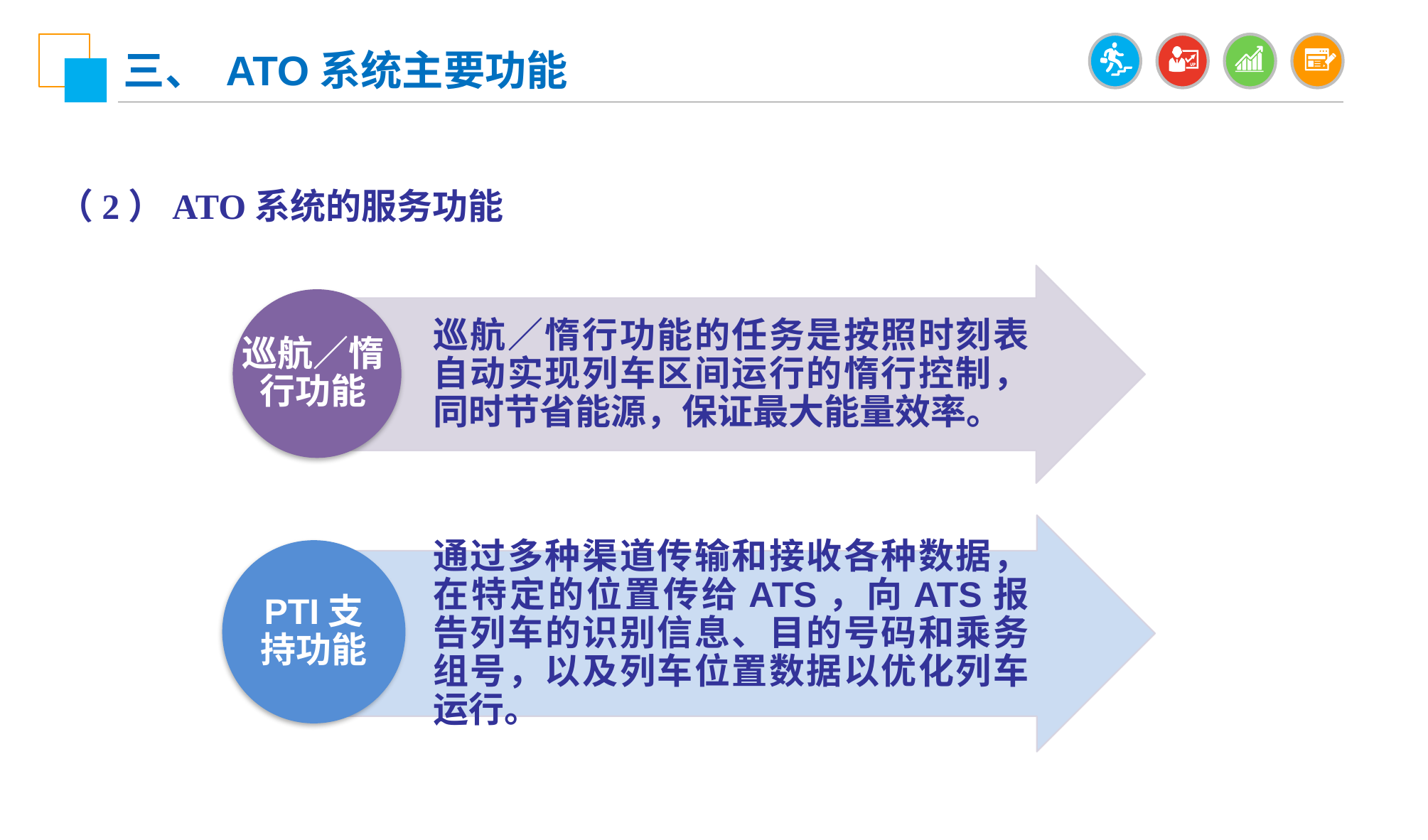

三、 ATO系统主要功能
（2）ATO系统的服务功能

巡航／惰行功能的任务是按照时刻表自动实现列车区间运行的惰行控制，同时节省能源，保证最大能量效率。

巡航／惰行功能

通过多种渠道传输和接收各种数据，在特定的位置传给ATS，向ATS报告列车的识别信息、目的号码和乘务组号，以及列车位置数据以优化列车运行。

PTI支持功能